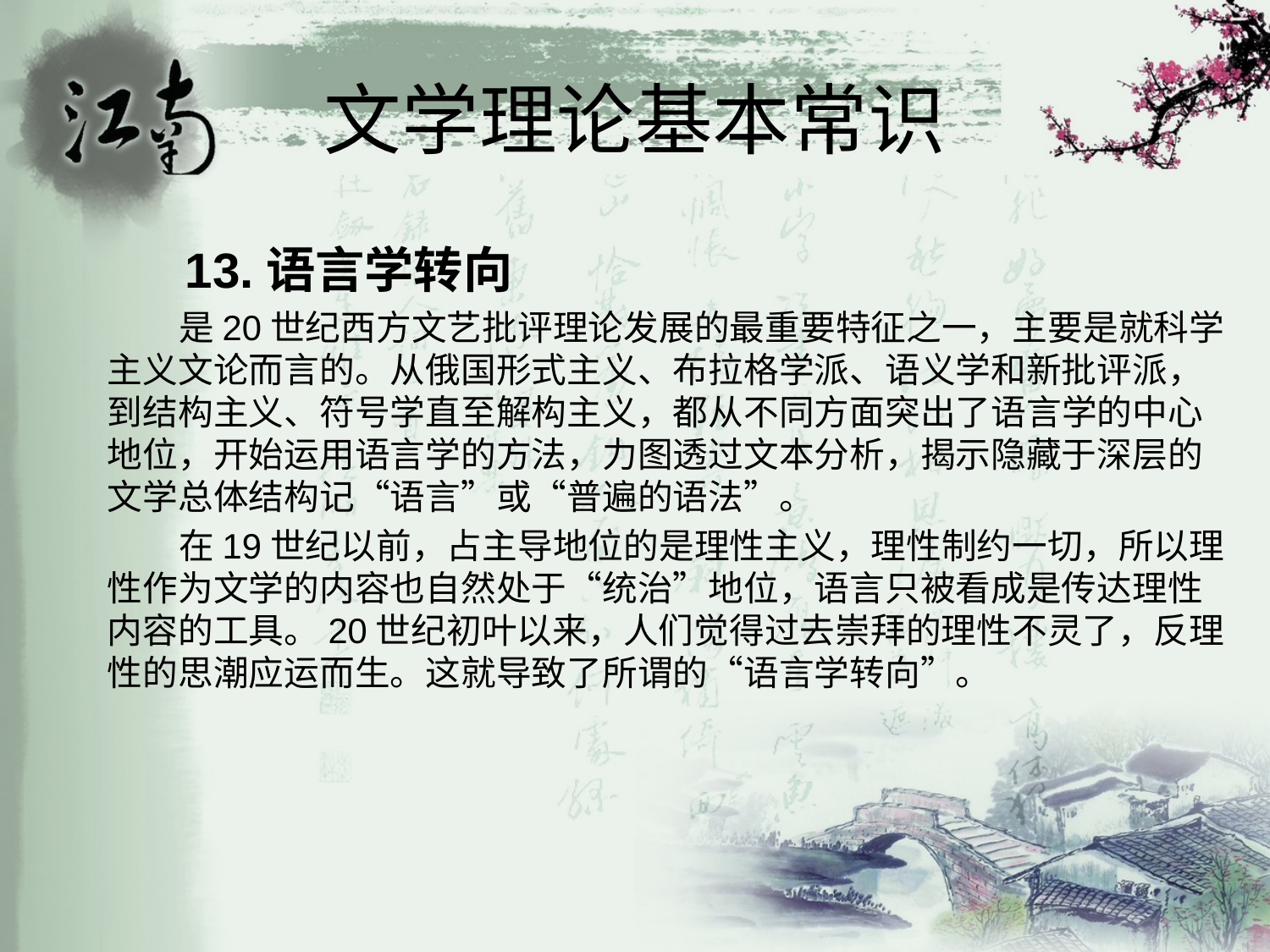

# 文学理论基本常识
        13.语言学转向
        是20世纪西方文艺批评理论发展的最重要特征之一，主要是就科学主义文论而言的。从俄国形式主义、布拉格学派、语义学和新批评派，到结构主义、符号学直至解构主义，都从不同方面突出了语言学的中心地位，开始运用语言学的方法，力图透过文本分析，揭示隐藏于深层的文学总体结构记“语言”或“普遍的语法”。
        在19世纪以前，占主导地位的是理性主义，理性制约一切，所以理性作为文学的内容也自然处于“统治”地位，语言只被看成是传达理性内容的工具。20世纪初叶以来，人们觉得过去崇拜的理性不灵了，反理性的思潮应运而生。这就导致了所谓的“语言学转向”。